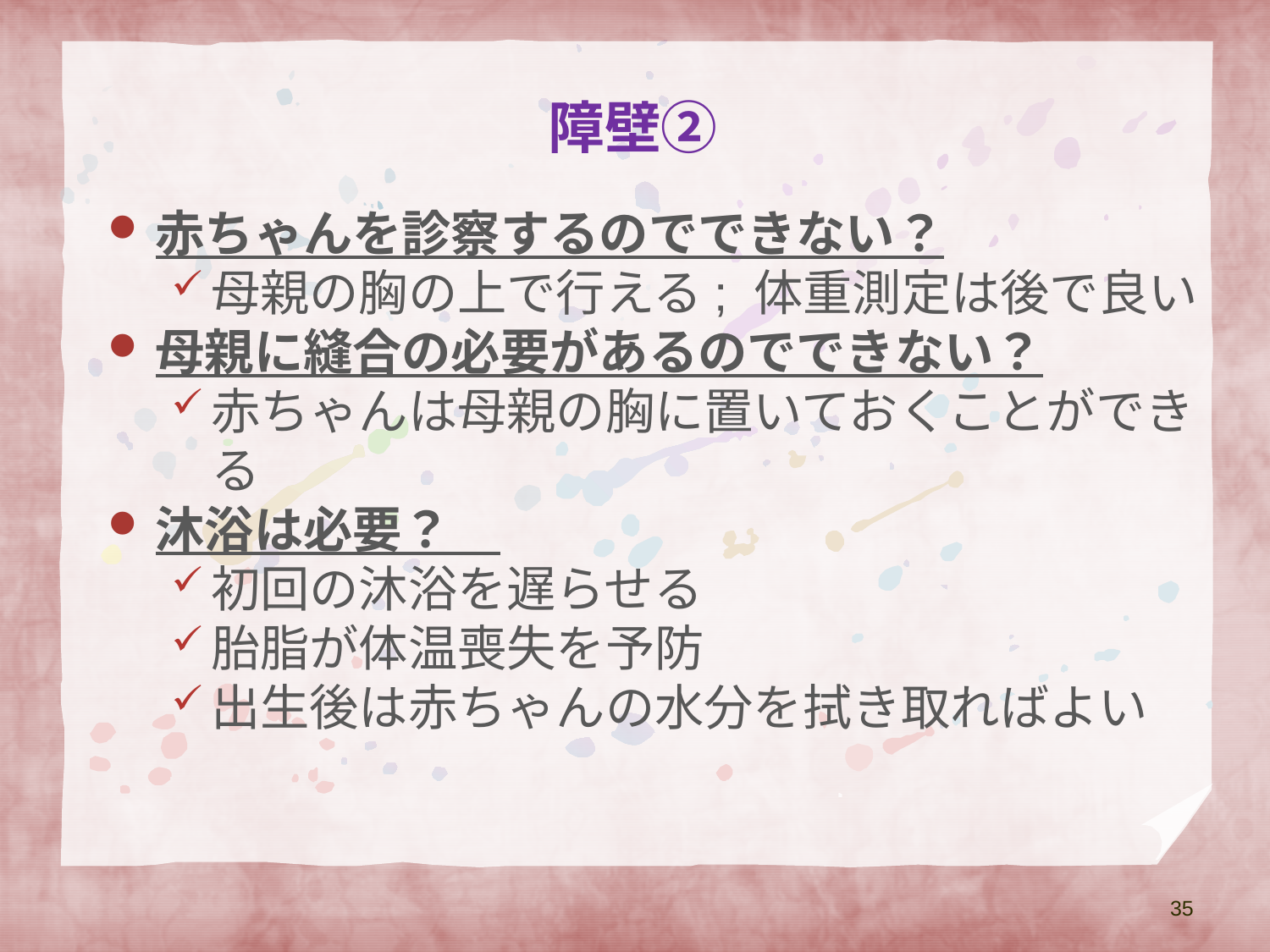

障壁②
赤ちゃんを診察するのでできない？
母親の胸の上で行える; 体重測定は後で良い
母親に縫合の必要があるのでできない？
赤ちゃんは母親の胸に置いておくことができる
沐浴は必要？
初回の沐浴を遅らせる
胎脂が体温喪失を予防
出生後は赤ちゃんの水分を拭き取ればよい

35